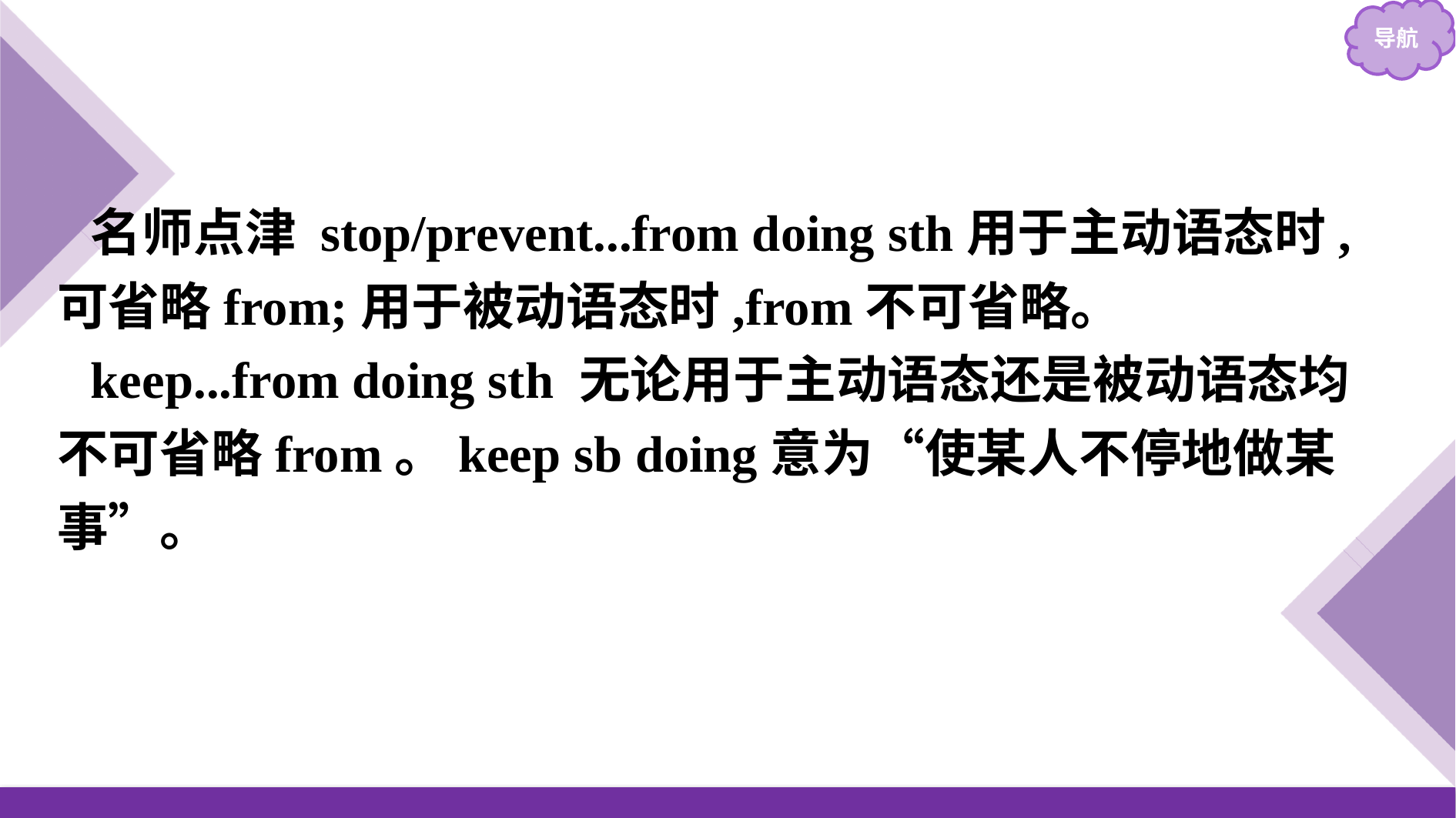

名师点津 stop/prevent...from doing sth用于主动语态时,可省略from;用于被动语态时,from不可省略。
keep...from doing sth 无论用于主动语态还是被动语态均不可省略from。keep sb doing意为“使某人不停地做某事”。